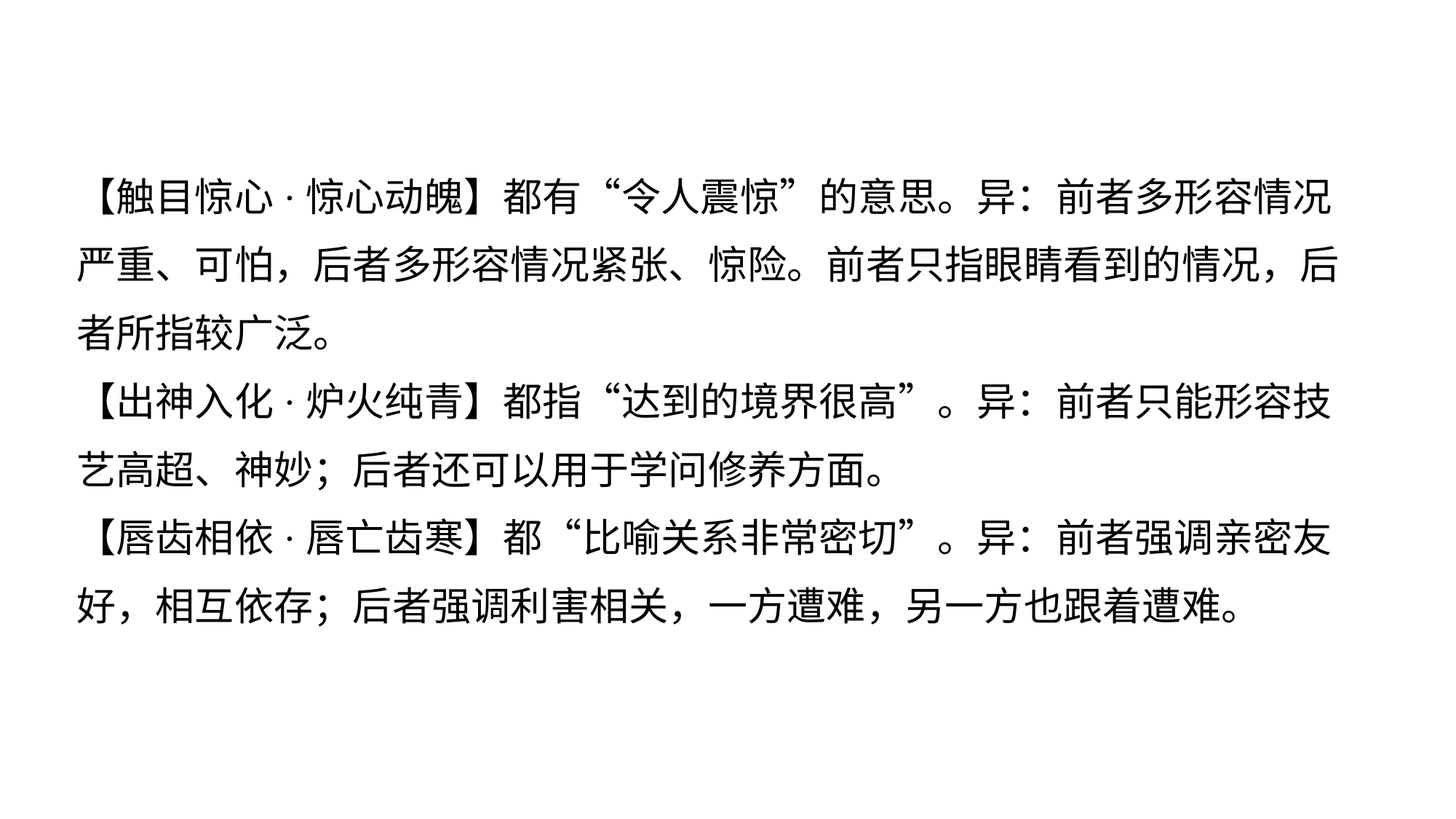

【触目惊心·惊心动魄】都有“令人震惊”的意思。异：前者多形容情况严重、可怕，后者多形容情况紧张、惊险。前者只指眼睛看到的情况，后者所指较广泛。
【出神入化·炉火纯青】都指“达到的境界很高”。异：前者只能形容技艺高超、神妙；后者还可以用于学问修养方面。
【唇齿相依·唇亡齿寒】都“比喻关系非常密切”。异：前者强调亲密友好，相互依存；后者强调利害相关，一方遭难，另一方也跟着遭难。